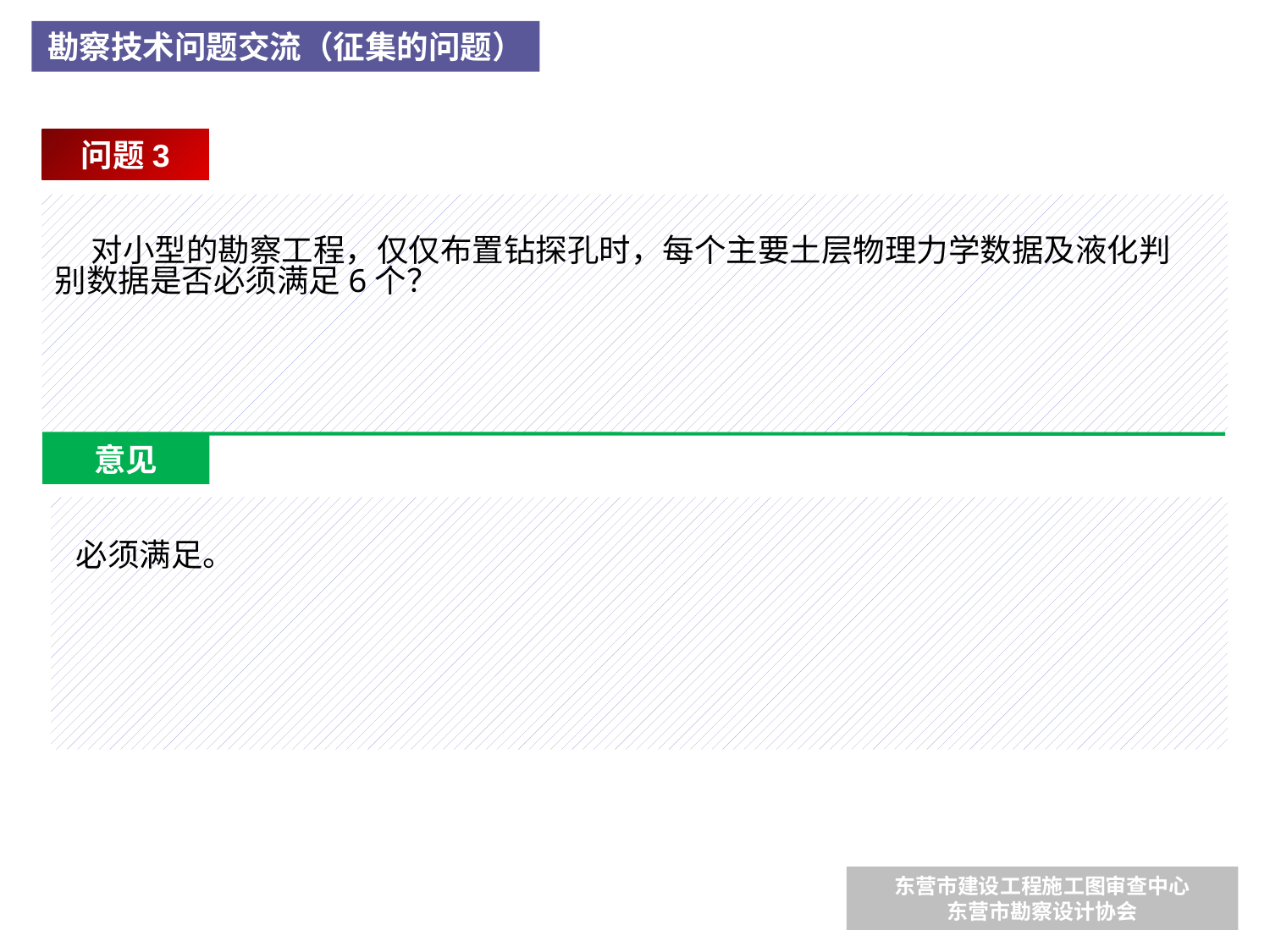

勘察技术问题交流（征集的问题）
问题3

    对小型的勘察工程，仅仅布置钻探孔时，每个主要土层物理力学数据及液化判别数据是否必须满足6个？
意见

必须满足。

东营市建设工程施工图审查中心
东营市勘察设计协会